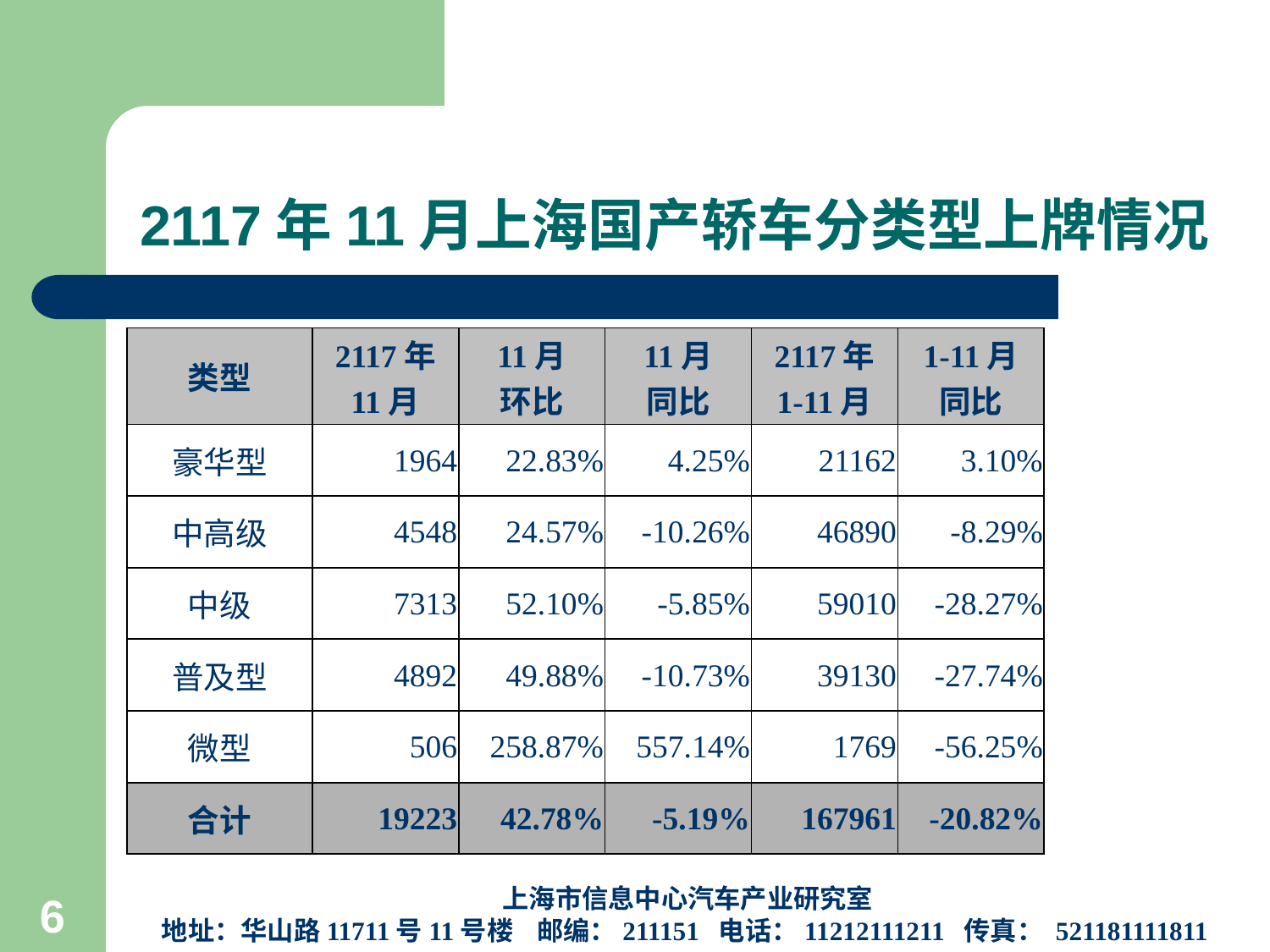

# 2117年11月上海国产轿车分类型上牌情况
| 类型 | 2117年 11月 | 11月 环比 | 11月 同比 | 2117年 1-11月 | 1-11月 同比 |
| --- | --- | --- | --- | --- | --- |
| 豪华型 | 1964 | 22.83% | 4.25% | 21162 | 3.10% |
| 中高级 | 4548 | 24.57% | -10.26% | 46890 | -8.29% |
| 中级 | 7313 | 52.10% | -5.85% | 59010 | -28.27% |
| 普及型 | 4892 | 49.88% | -10.73% | 39130 | -27.74% |
| 微型 | 506 | 258.87% | 557.14% | 1769 | -56.25% |
| 合计 | 19223 | 42.78% | -5.19% | 167961 | -20.82% |
上海市信息中心汽车产业研究室
地址：华山路11711号11号楼    邮编：211151  电话：11212111211  传真： 521181111811
6